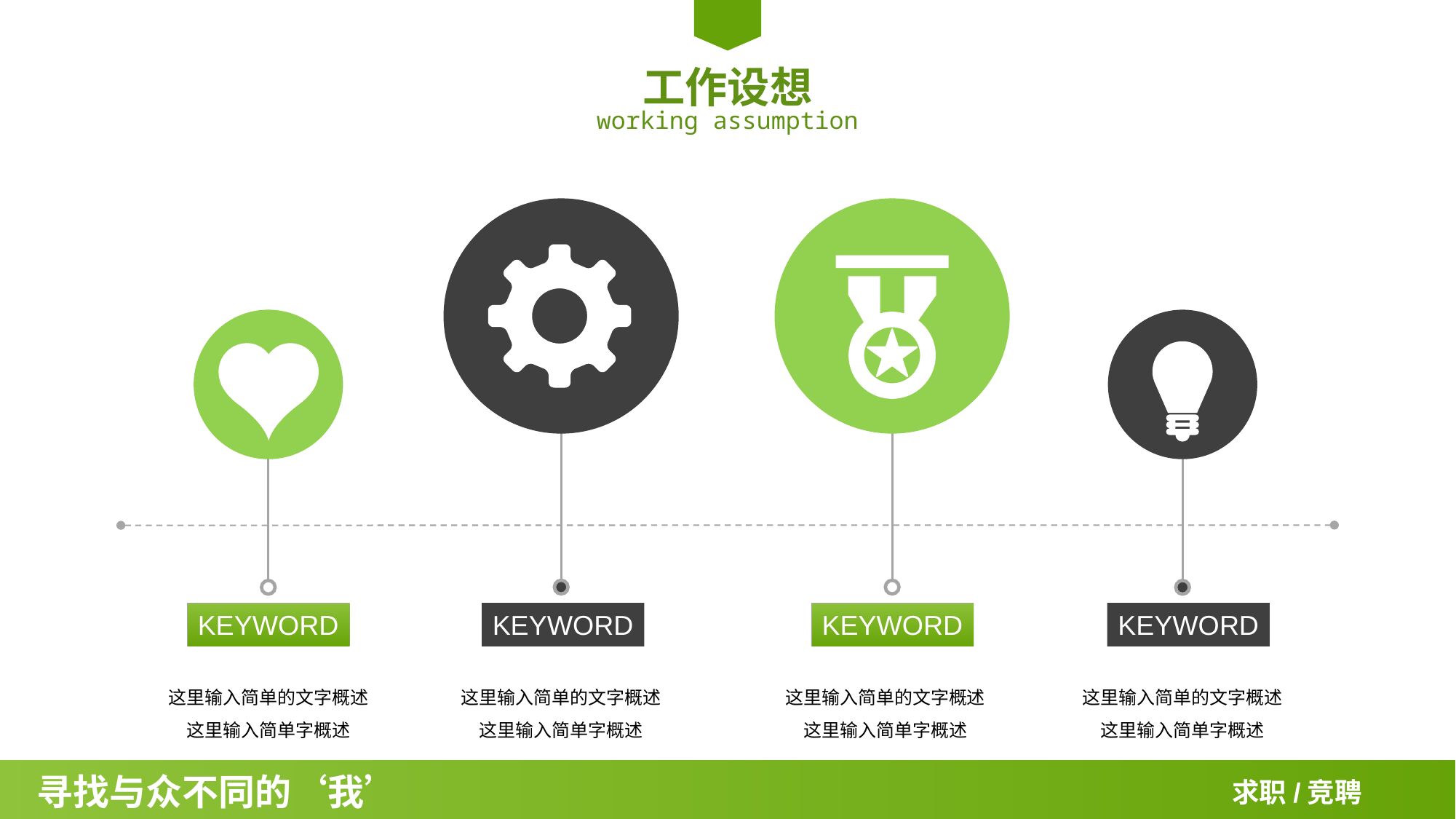

工作设想
working assumption

KEYWORD
KEYWORD
KEYWORD
KEYWORD
这里输入简单的文字概述这里输入简单字概述
这里输入简单的文字概述这里输入简单字概述
这里输入简单的文字概述这里输入简单字概述
这里输入简单的文字概述这里输入简单字概述

寻找与众不同的‘我’
求职/竞聘